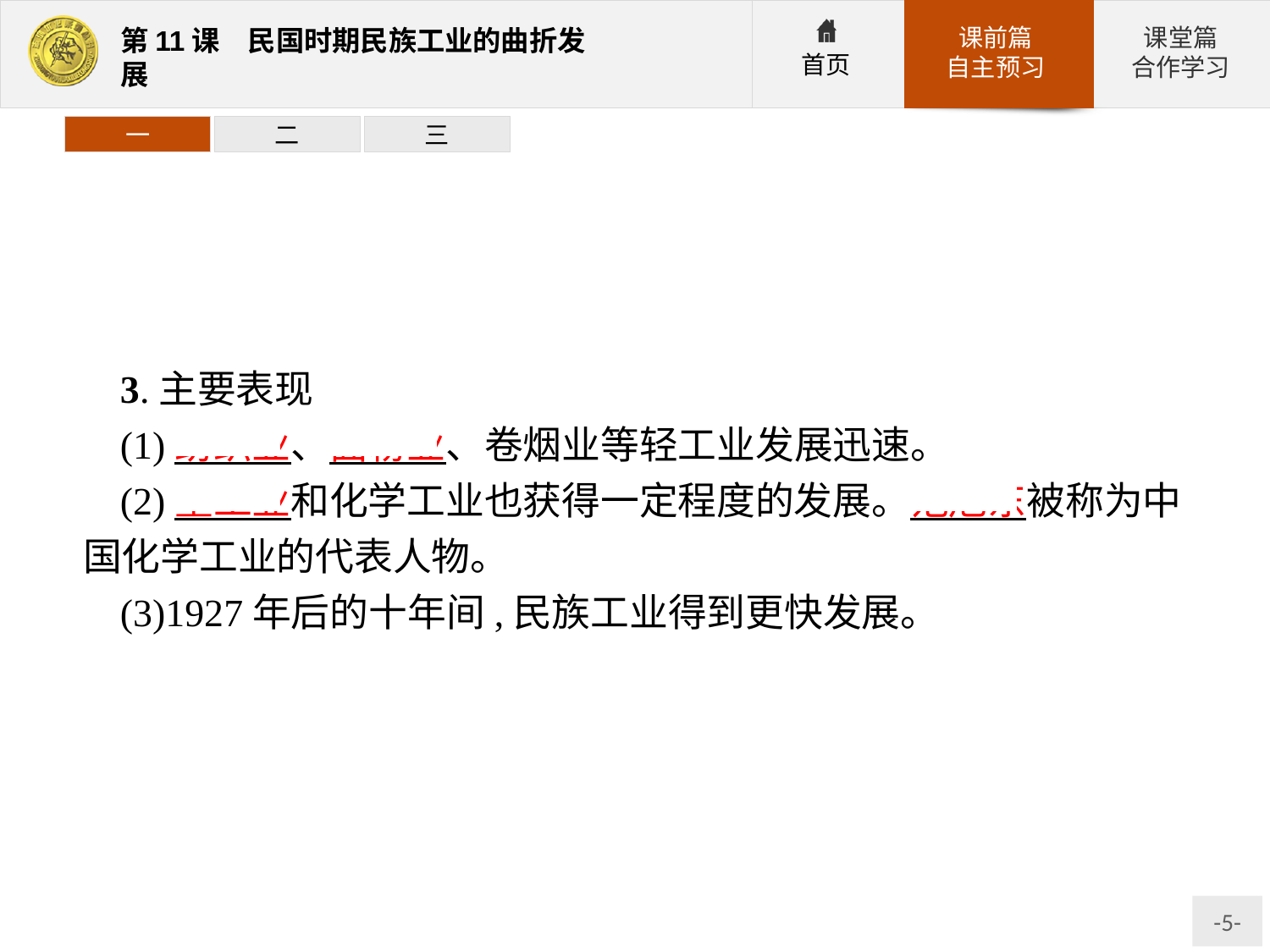

一
二
三
3.主要表现
(1)纺织业、面粉业、卷烟业等轻工业发展迅速。
(2)重工业和化学工业也获得一定程度的发展。范旭东被称为中国化学工业的代表人物。
(3)1927年后的十年间,民族工业得到更快发展。